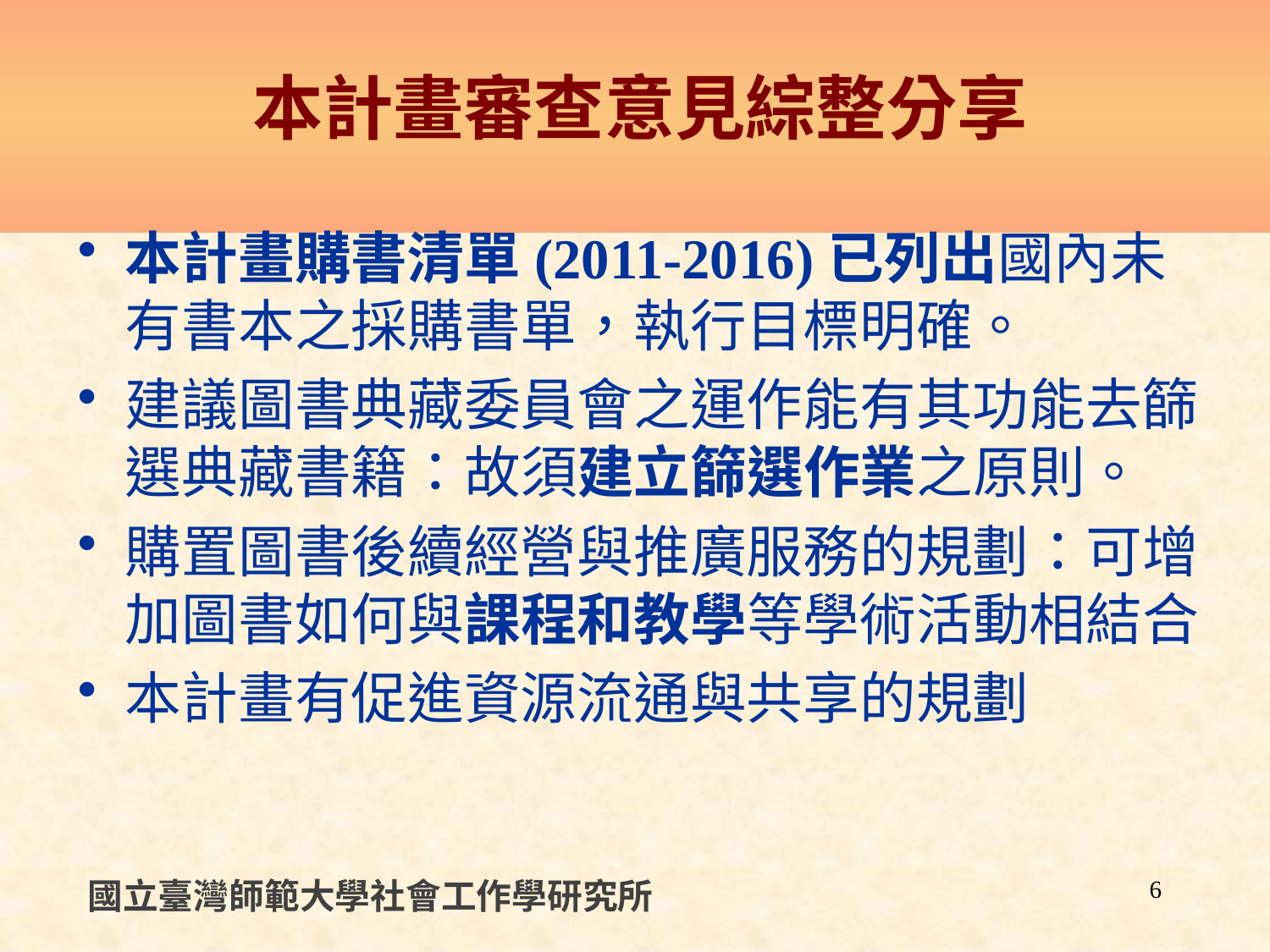

# 本計畫審查意見綜整分享
本計畫購書清單(2011-2016)已列出國內未有書本之採購書單，執行目標明確。
建議圖書典藏委員會之運作能有其功能去篩選典藏書籍：故須建立篩選作業之原則。
購置圖書後續經營與推廣服務的規劃：可增加圖書如何與課程和教學等學術活動相結合
本計畫有促進資源流通與共享的規劃
國立臺灣師範大學社會工作學研究所
6